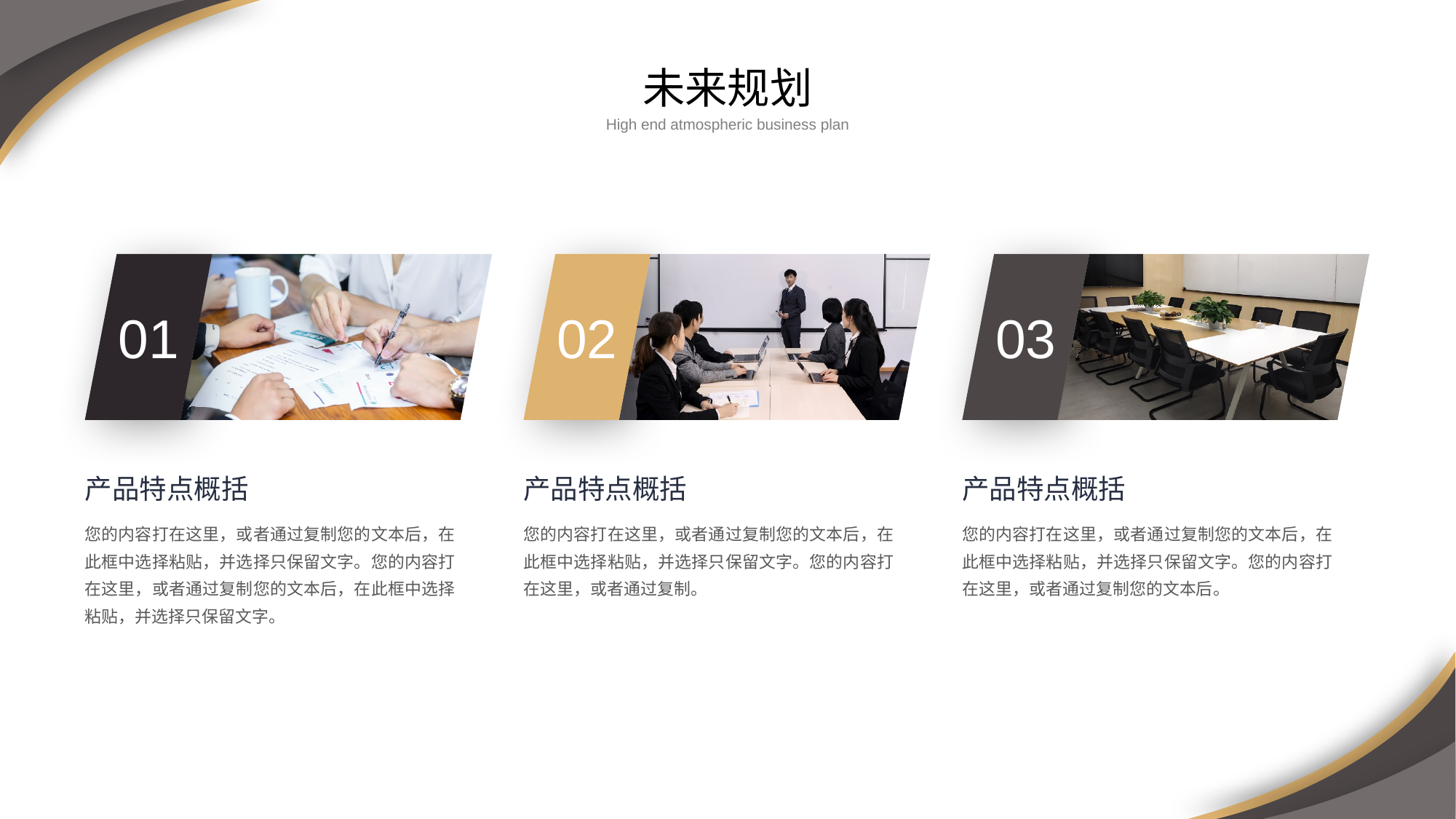

未来规划
High end atmospheric business plan
01

02

03

产品特点概括
您的内容打在这里，或者通过复制您的文本后，在此框中选择粘贴，并选择只保留文字。您的内容打在这里，或者通过复制您的文本后，在此框中选择粘贴，并选择只保留文字。
产品特点概括
您的内容打在这里，或者通过复制您的文本后，在此框中选择粘贴，并选择只保留文字。您的内容打在这里，或者通过复制。
产品特点概括
您的内容打在这里，或者通过复制您的文本后，在此框中选择粘贴，并选择只保留文字。您的内容打在这里，或者通过复制您的文本后。